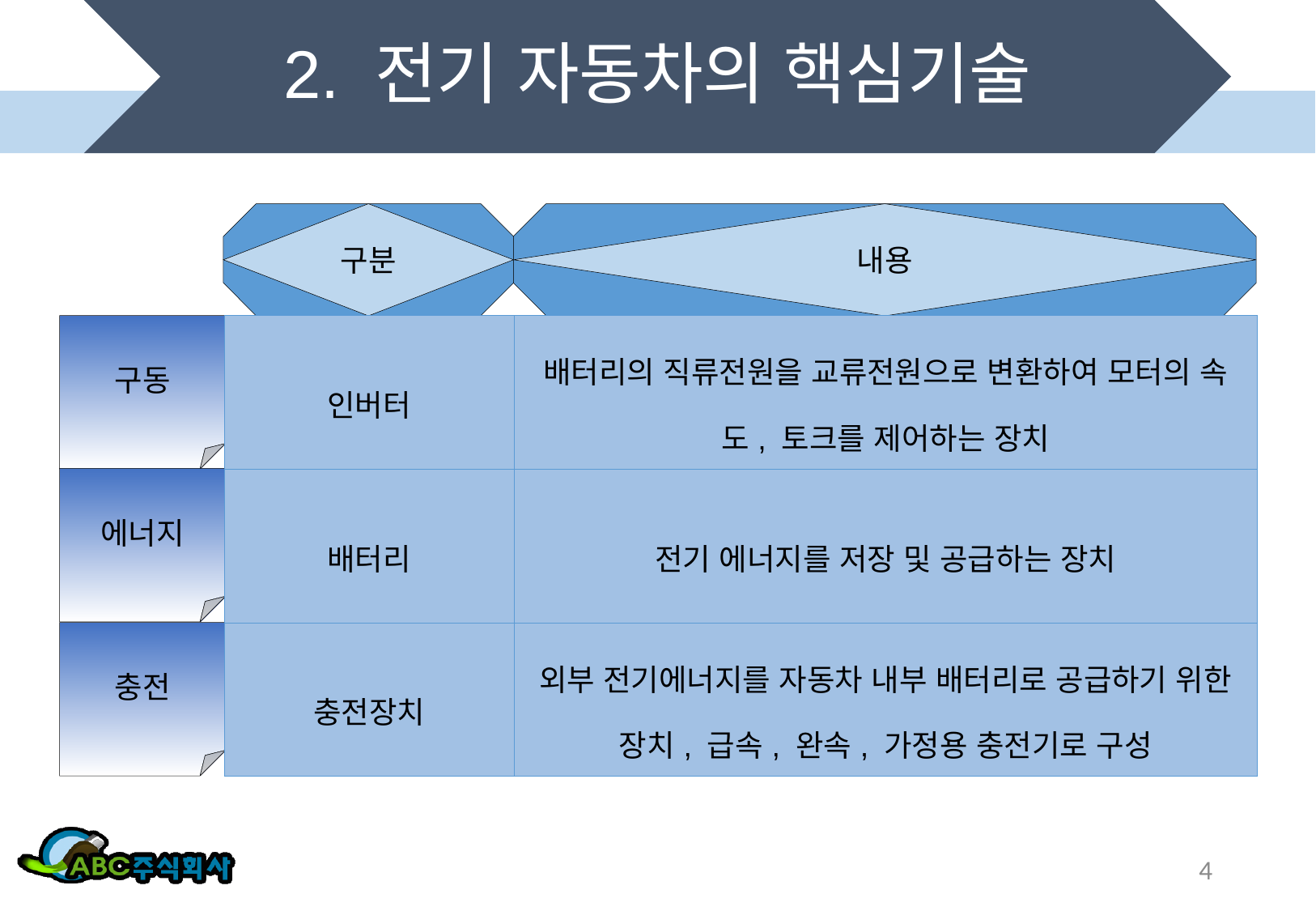

# 2. 전기 자동차의 핵심기술
구분
내용

구동
| 인버터 | 배터리의 직류전원을 교류전원으로 변환하여 모터의 속도, 토크를 제어하는 장치 |
| --- | --- |
| 배터리 | 전기 에너지를 저장 및 공급하는 장치 |
| 충전장치 | 외부 전기에너지를 자동차 내부 배터리로 공급하기 위한 장치, 급속, 완속, 가정용 충전기로 구성 |
에너지
충전
4